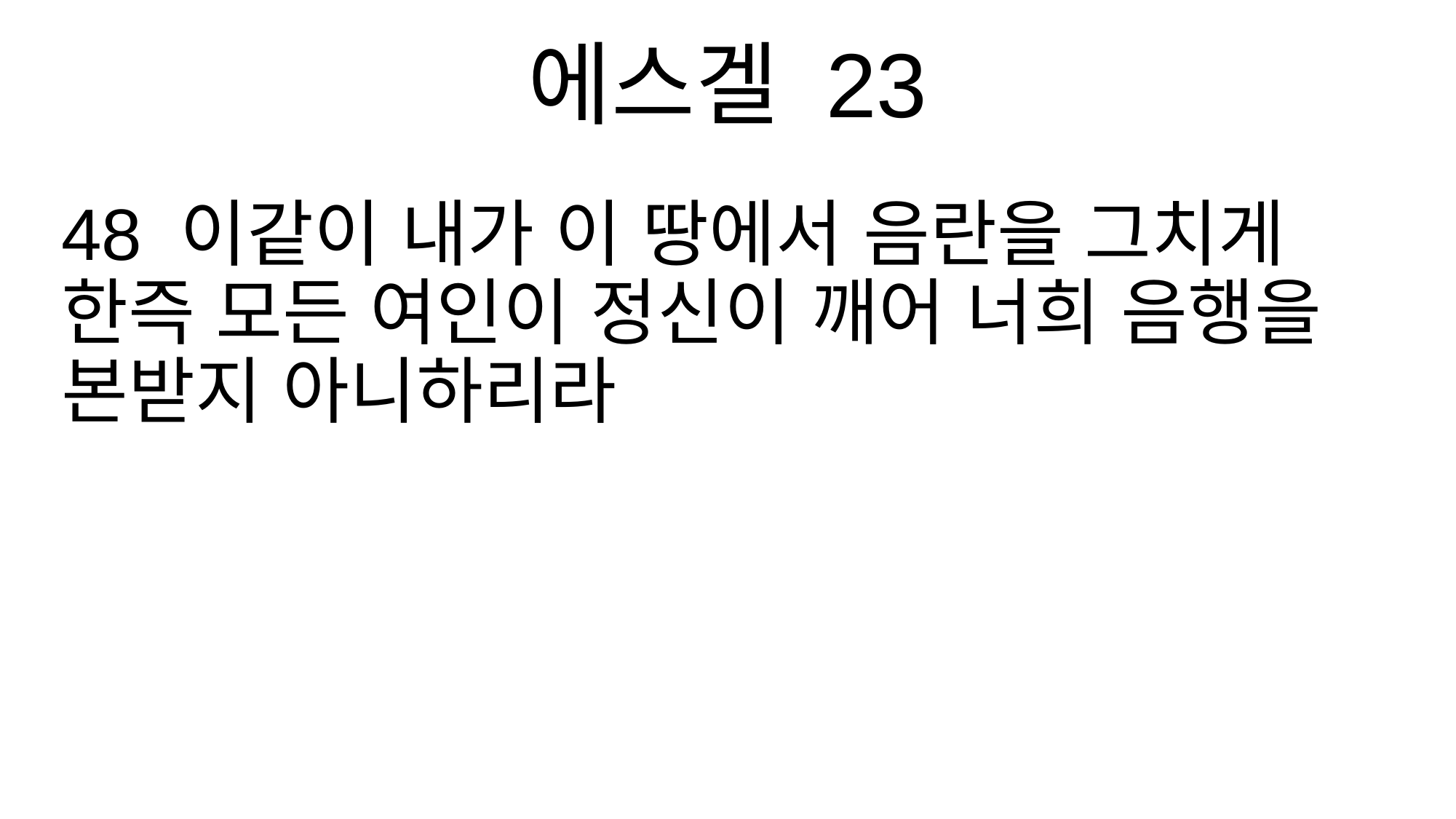

에스겔 23
48 이같이 내가 이 땅에서 음란을 그치게 한즉 모든 여인이 정신이 깨어 너희 음행을 본받지 아니하리라